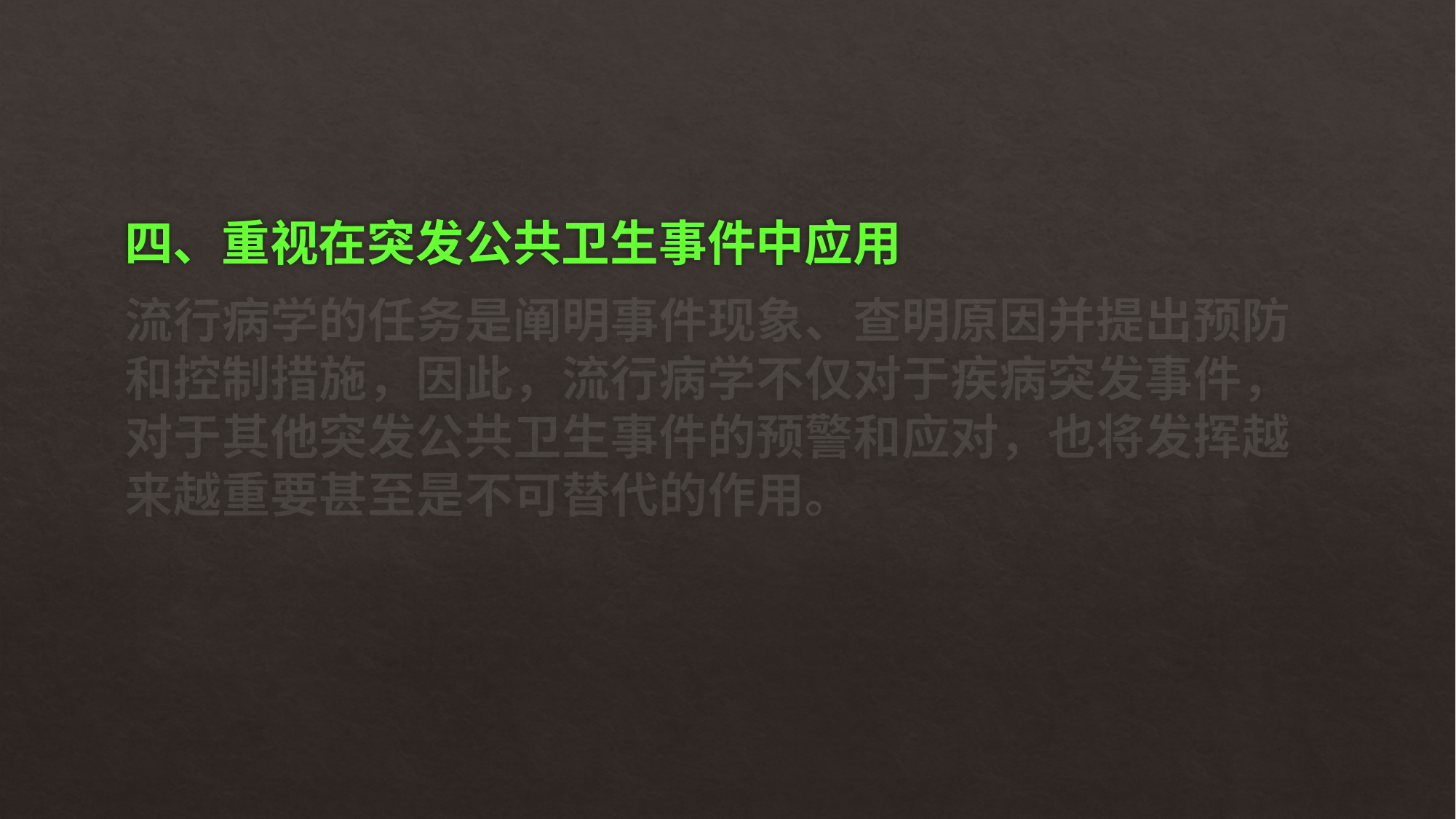

#
四、重视在突发公共卫生事件中应用
流行病学的任务是阐明事件现象、查明原因并提出预防和控制措施，因此，流行病学不仅对于疾病突发事件，对于其他突发公共卫生事件的预警和应对，也将发挥越来越重要甚至是不可替代的作用。